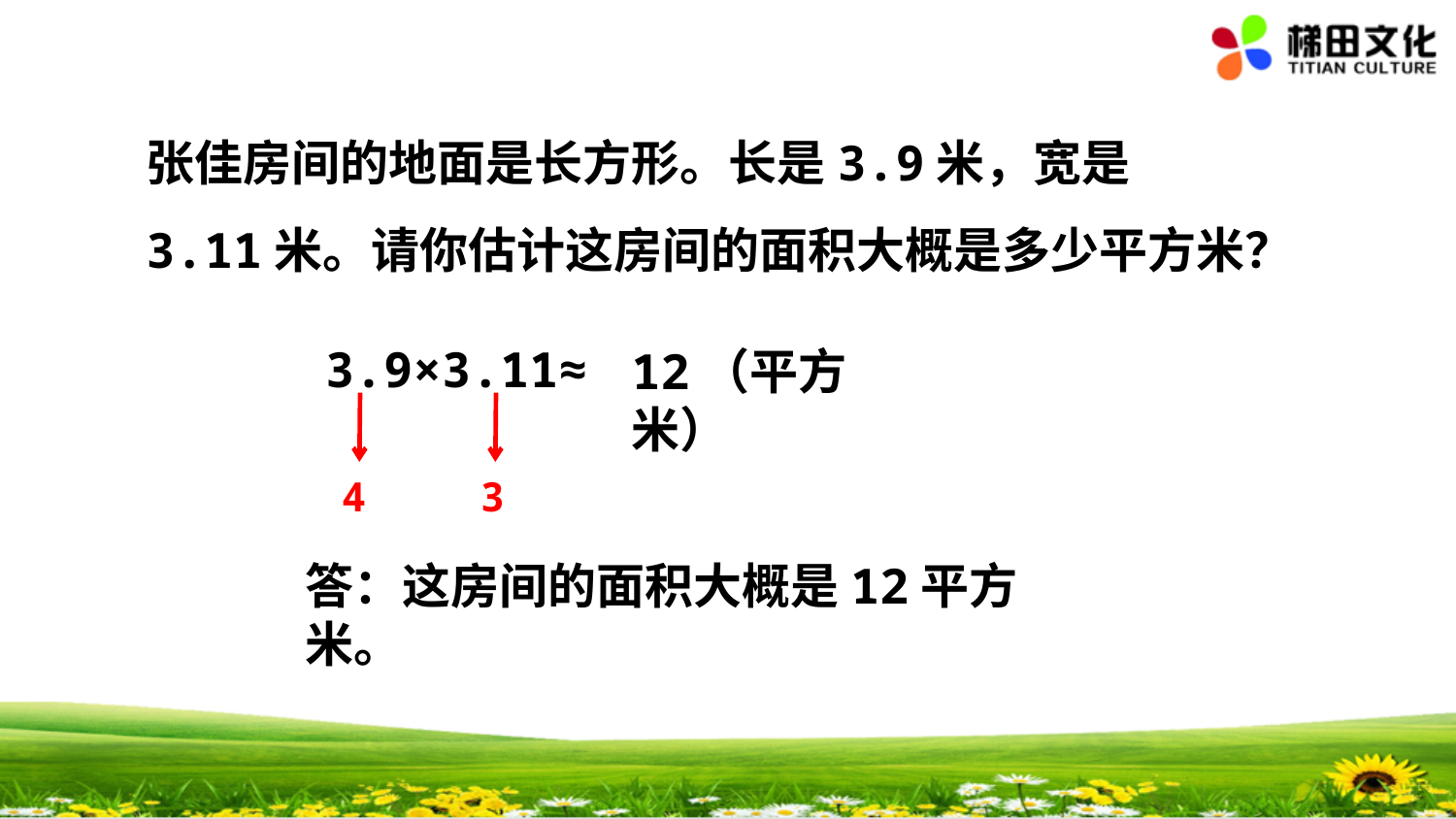

张佳房间的地面是长方形。长是3.9米，宽是3.11米。请你估计这房间的面积大概是多少平方米？
3.9×3.11≈
12（平方米）
4
3
答：这房间的面积大概是12平方米。